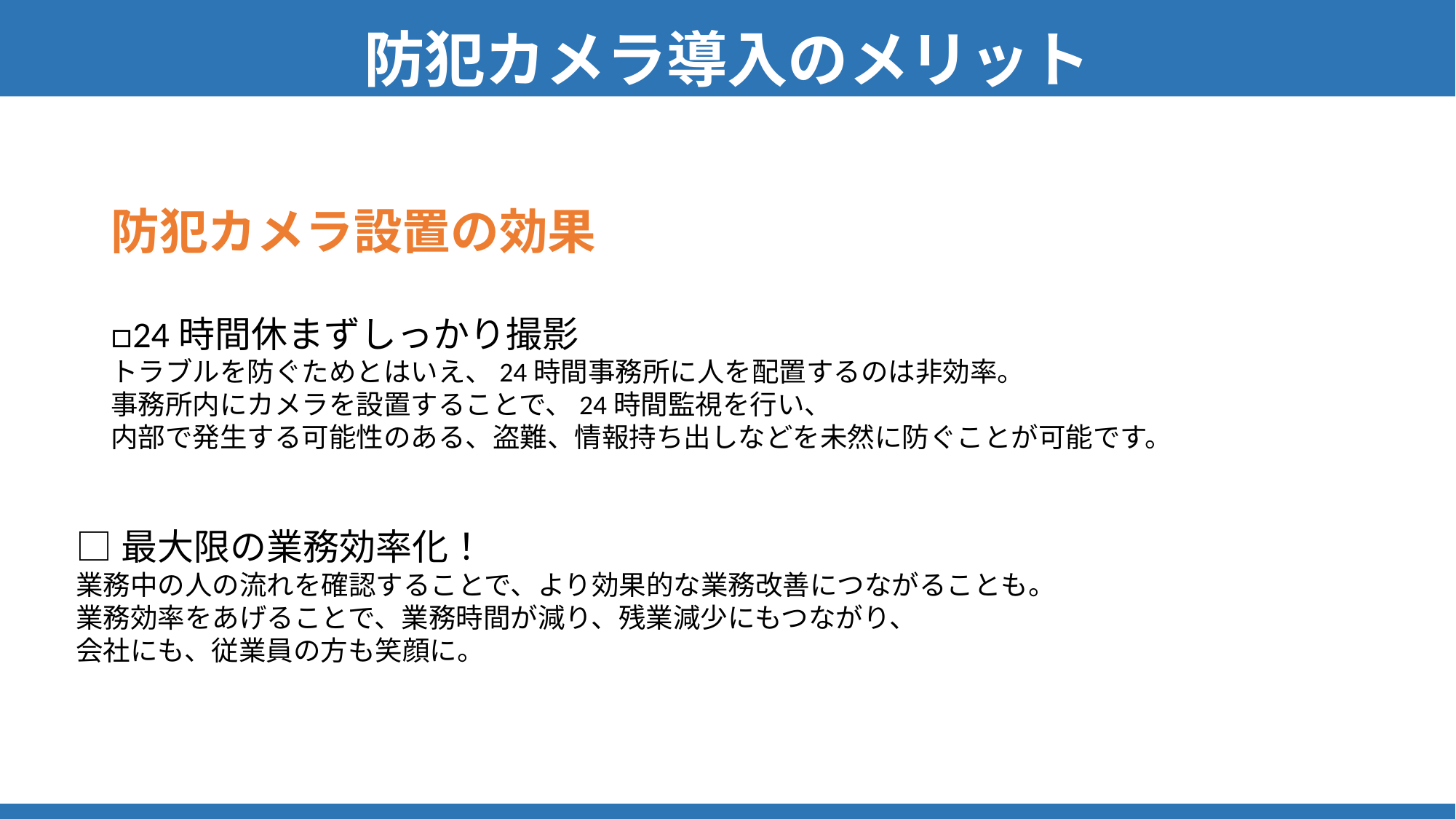

防犯カメラ導入のメリット
防犯カメラ設置の効果
□24時間休まずしっかり撮影
トラブルを防ぐためとはいえ、24時間事務所に人を配置するのは非効率。
事務所内にカメラを設置することで、24時間監視を行い、
内部で発生する可能性のある、盗難、情報持ち出しなどを未然に防ぐことが可能です。

□最大限の業務効率化！
業務中の人の流れを確認することで、より効果的な業務改善につながることも。
業務効率をあげることで、業務時間が減り、残業減少にもつながり、
会社にも、従業員の方も笑顔に。